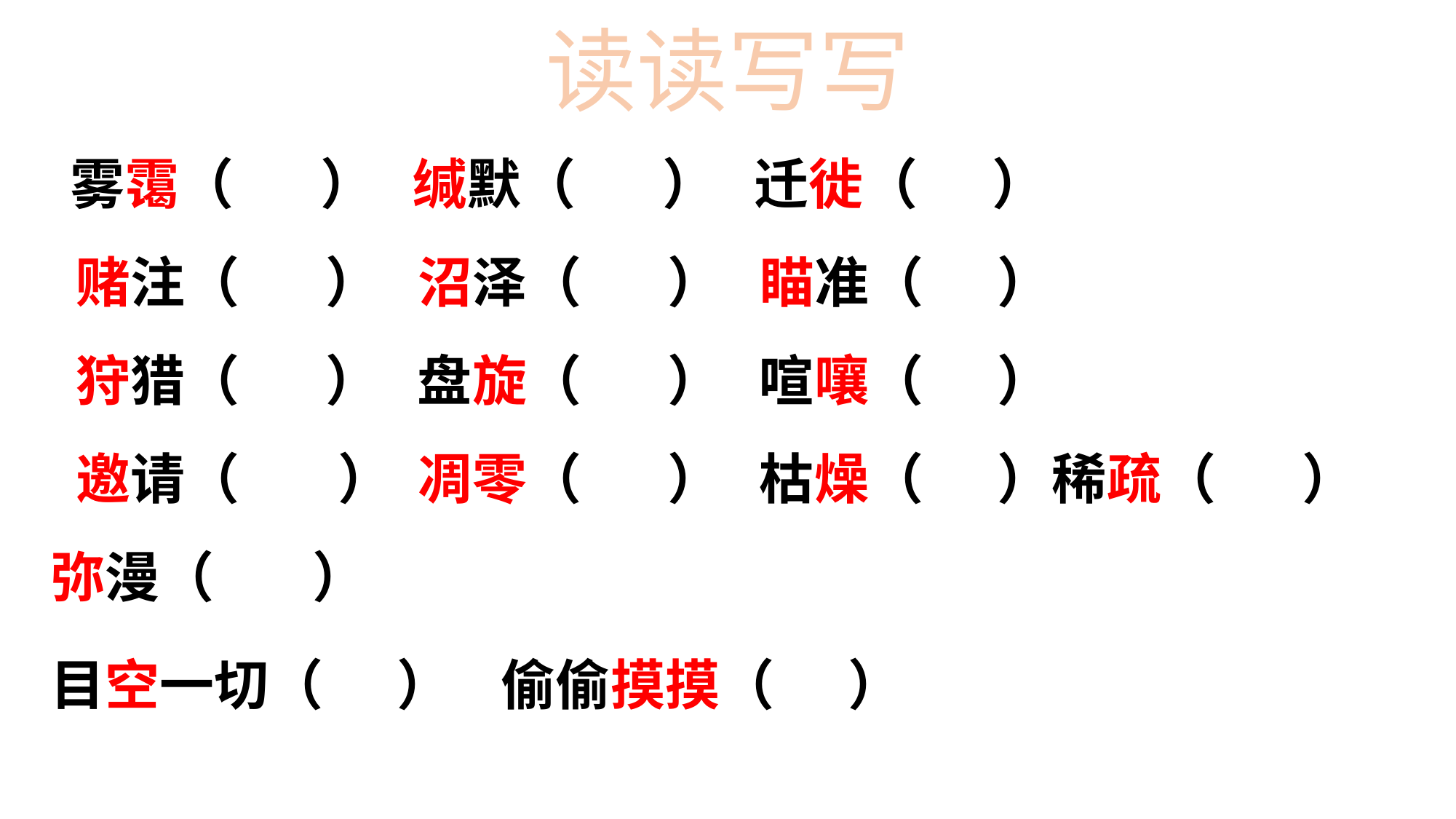

读读写写
 雾霭（       ）   缄默（       ）   迁徙（      ）
 赌注（       ）   沼泽（       ）   瞄准（      ）
 狩猎（       ）   盘旋（       ）   喧嚷（      ）
 邀请（        ）  凋零（       ）   枯燥（      ）稀疏（       ）    弥漫（        ）
目空一切（      ）    偷偷摸摸（      ）